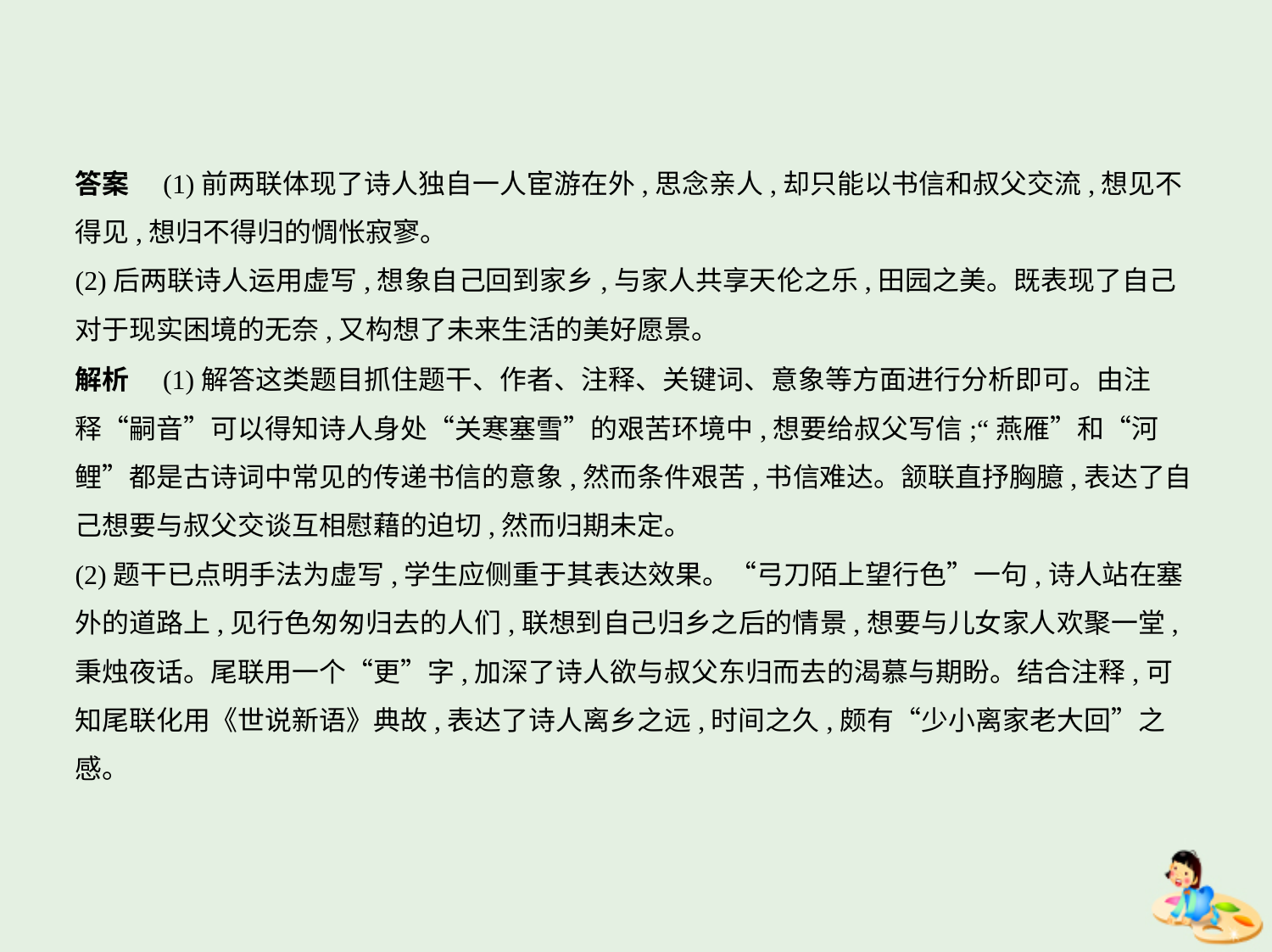

答案　(1)前两联体现了诗人独自一人宦游在外,思念亲人,却只能以书信和叔父交流,想见不
得见,想归不得归的惆怅寂寥。
(2)后两联诗人运用虚写,想象自己回到家乡,与家人共享天伦之乐,田园之美。既表现了自己
对于现实困境的无奈,又构想了未来生活的美好愿景。
解析　(1)解答这类题目抓住题干、作者、注释、关键词、意象等方面进行分析即可。由注
释“嗣音”可以得知诗人身处“关寒塞雪”的艰苦环境中,想要给叔父写信;“燕雁”和“河
鲤”都是古诗词中常见的传递书信的意象,然而条件艰苦,书信难达。颔联直抒胸臆,表达了自
己想要与叔父交谈互相慰藉的迫切,然而归期未定。
(2)题干已点明手法为虚写,学生应侧重于其表达效果。“弓刀陌上望行色”一句,诗人站在塞
外的道路上,见行色匆匆归去的人们,联想到自己归乡之后的情景,想要与儿女家人欢聚一堂,
秉烛夜话。尾联用一个“更”字,加深了诗人欲与叔父东归而去的渴慕与期盼。结合注释,可
知尾联化用《世说新语》典故,表达了诗人离乡之远,时间之久,颇有“少小离家老大回”之感。